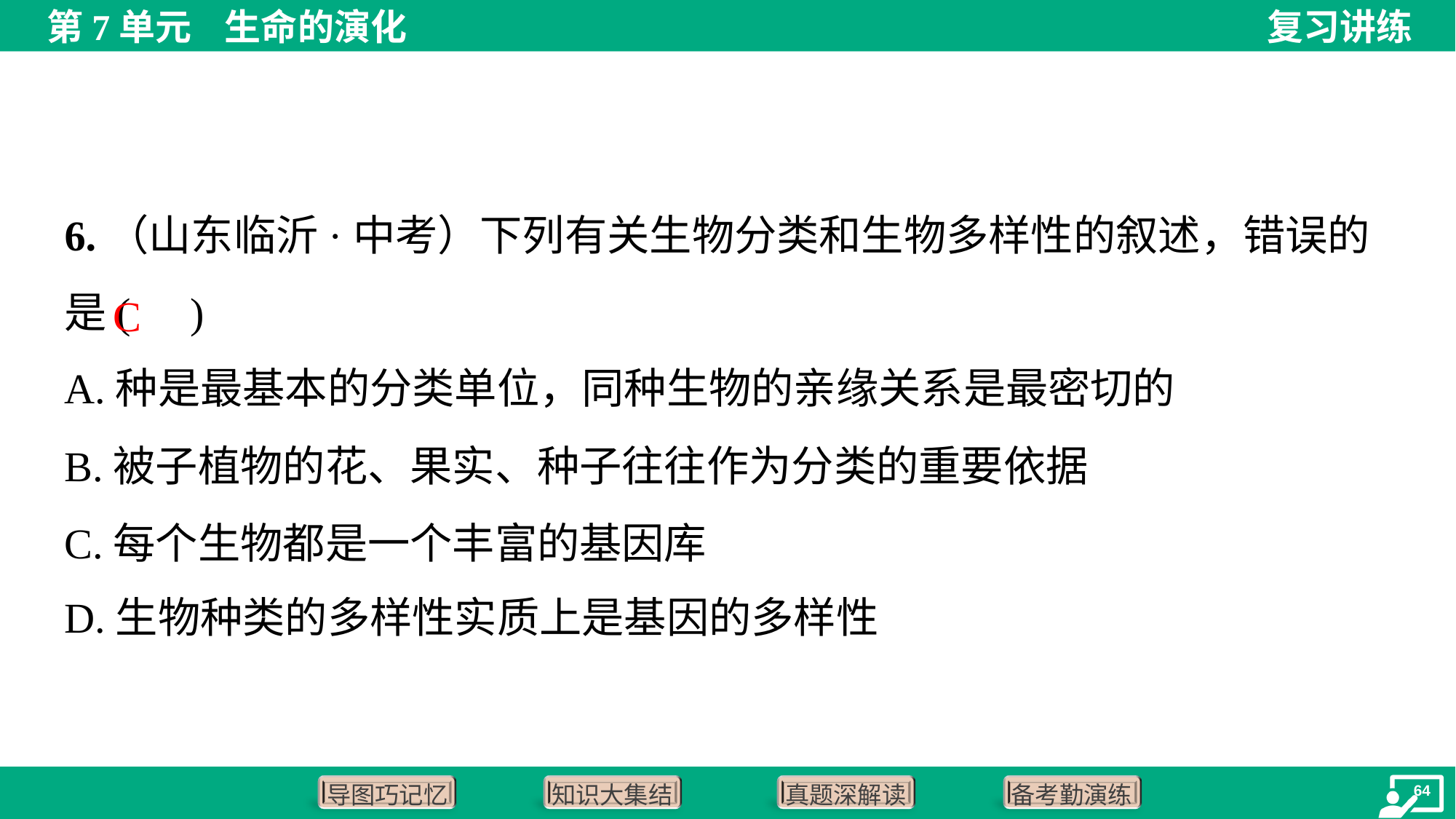

6.（山东临沂·中考）下列有关生物分类和生物多样性的叙述，错误的是(     )
C
A.种是最基本的分类单位，同种生物的亲缘关系是最密切的
B.被子植物的花、果实、种子往往作为分类的重要依据
C.每个生物都是一个丰富的基因库
D.生物种类的多样性实质上是基因的多样性